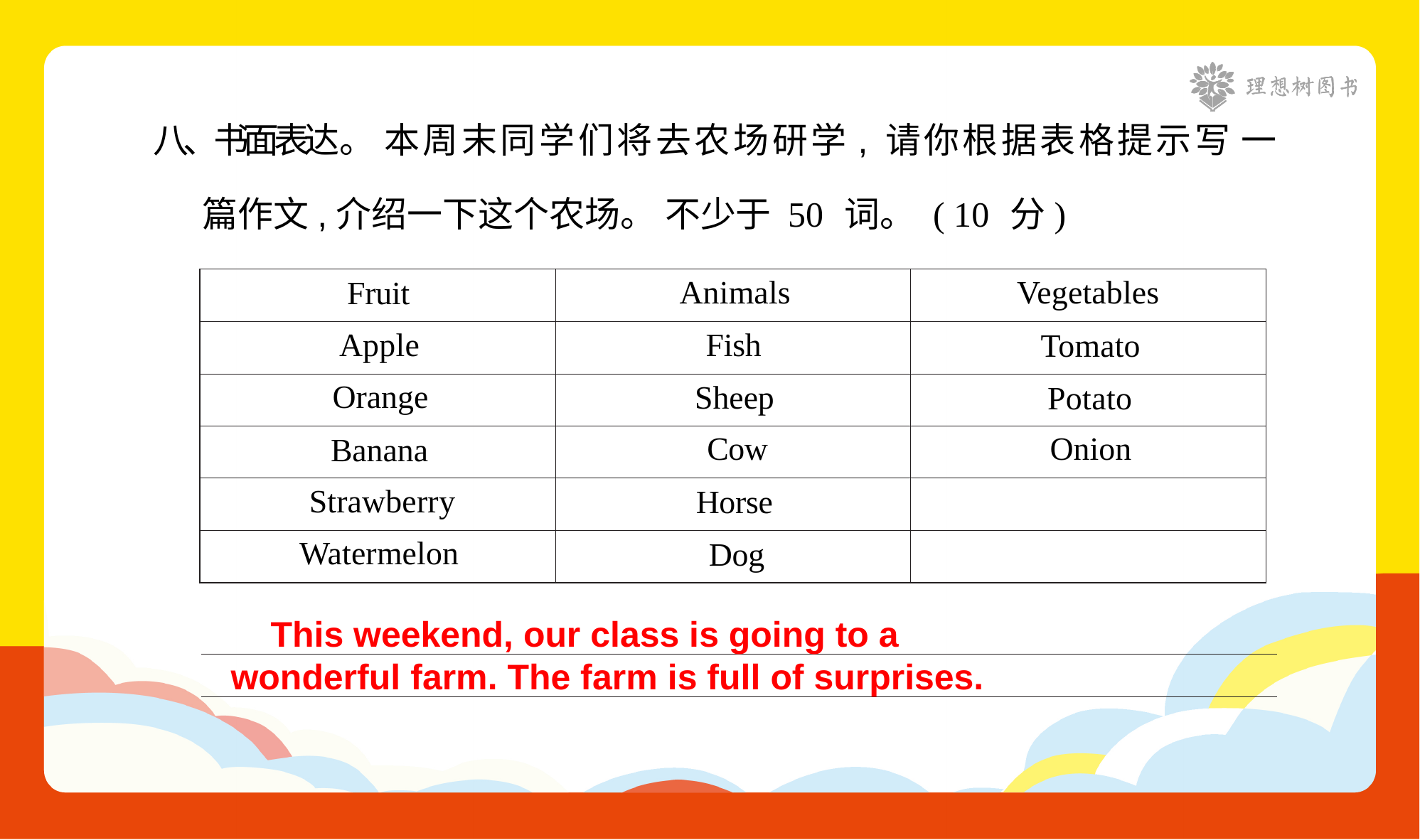

八、书面表达。 本周末同学们将去农场研学, 请你根据表格提示写 一
篇作文,介绍一下这个农场。 不少于 50 词。 ( 10 分)
| Fruit | Animals | Vegetables |
| --- | --- | --- |
| Apple | Fish | Tomato |
| Orange | Sheep | Potato |
| Banana | Cow | Onion |
| Strawberry | Horse |  |
| Watermelon | Dog |  |
    This weekend, our class is going to a
wonderful farm. The farm is full of surprises.